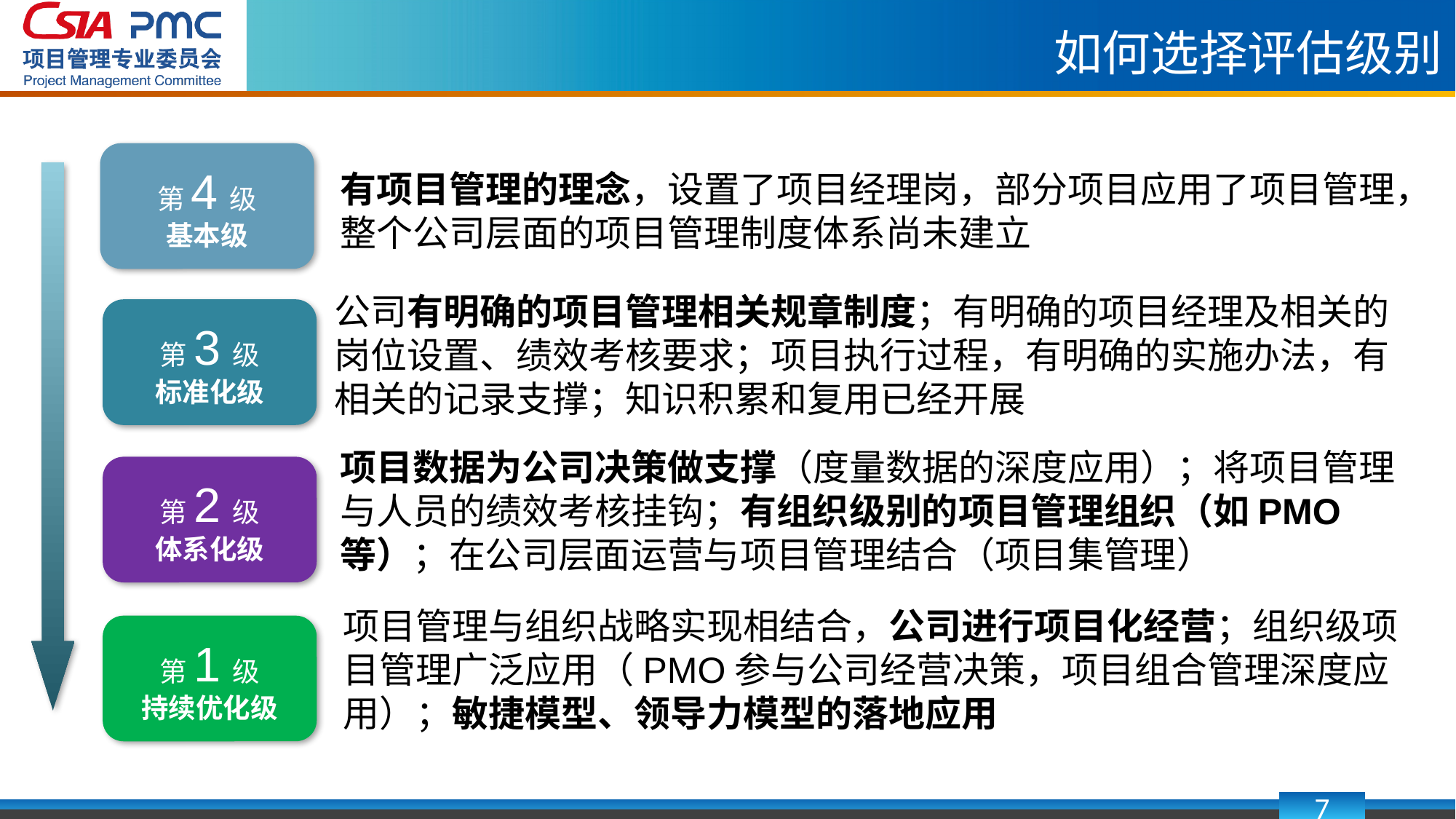

如何选择评估级别
第4级
基本级
第3级
标准化级
第2级
体系化级
第1级
持续优化级
有项目管理的理念，设置了项目经理岗，部分项目应用了项目管理，整个公司层面的项目管理制度体系尚未建立

公司有明确的项目管理相关规章制度；有明确的项目经理及相关的岗位设置、绩效考核要求；项目执行过程，有明确的实施办法，有相关的记录支撑；知识积累和复用已经开展
项目数据为公司决策做支撑（度量数据的深度应用）；将项目管理与人员的绩效考核挂钩；有组织级别的项目管理组织（如PMO等）；在公司层面运营与项目管理结合（项目集管理）
项目管理与组织战略实现相结合，公司进行项目化经营；组织级项目管理广泛应用（PMO参与公司经营决策，项目组合管理深度应用）；敏捷模型、领导力模型的落地应用